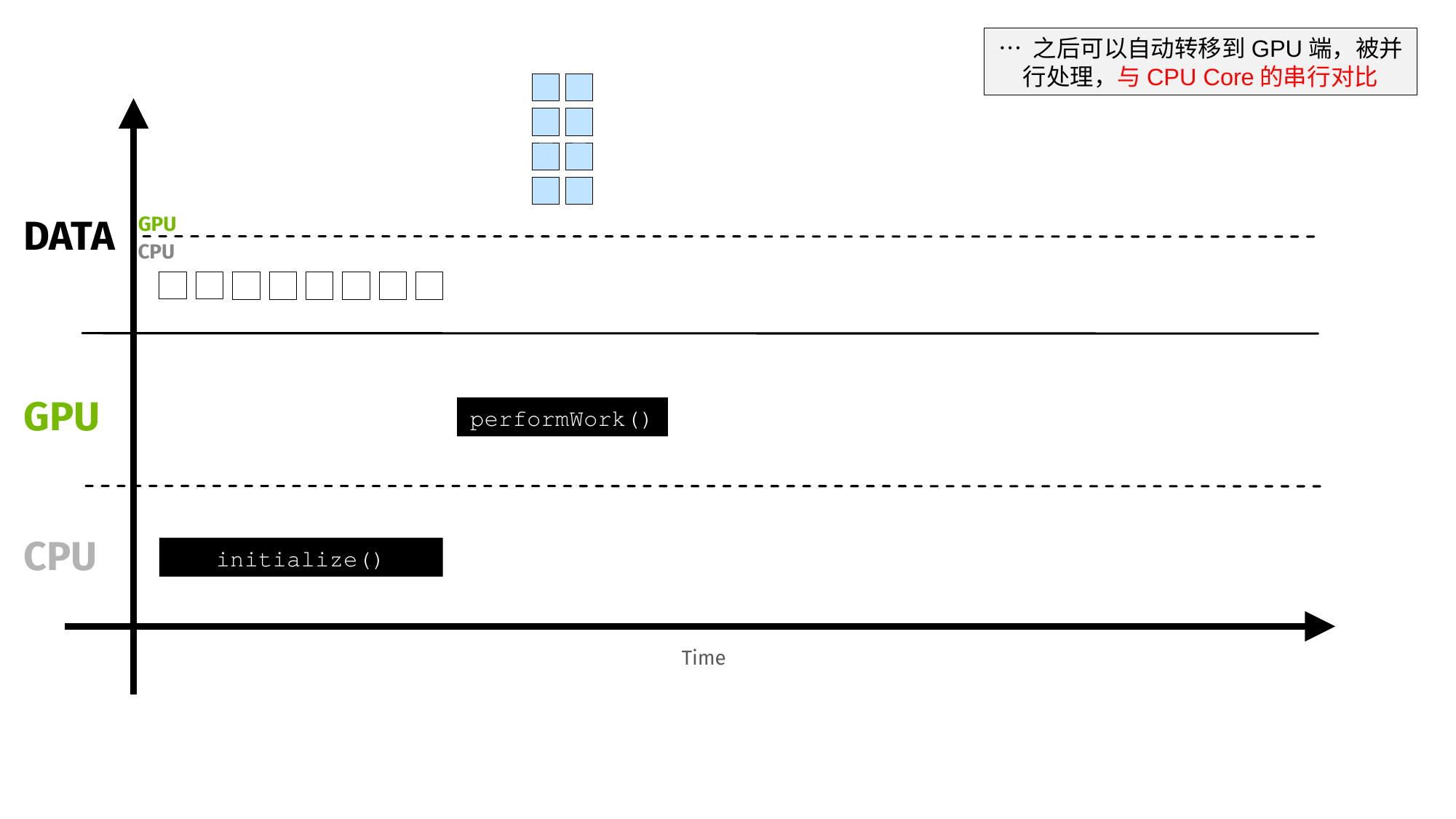

… 之后可以自动转移到GPU端，被并行处理，与CPU Core的串行对比

TIME
GPU
DATA
CPU

GPU
performWork()
CPU
initialize()
Time